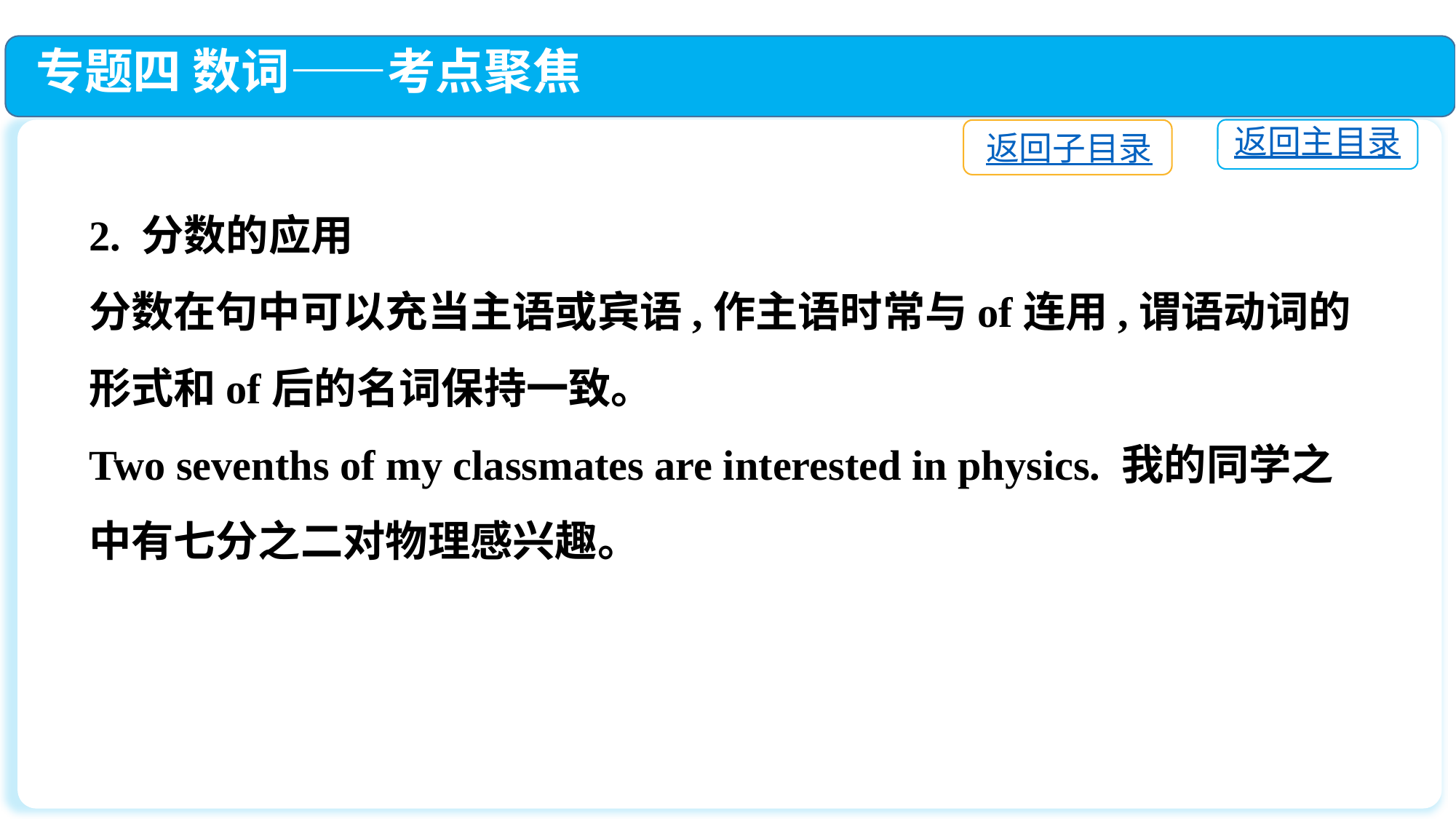

专题四 数词——考点聚焦

返回主目录

返回子目录
2. 分数的应用
分数在句中可以充当主语或宾语,作主语时常与of连用,谓语动词的形式和of后的名词保持一致。
Two sevenths of my classmates are interested in physics. 我的同学之中有七分之二对物理感兴趣。